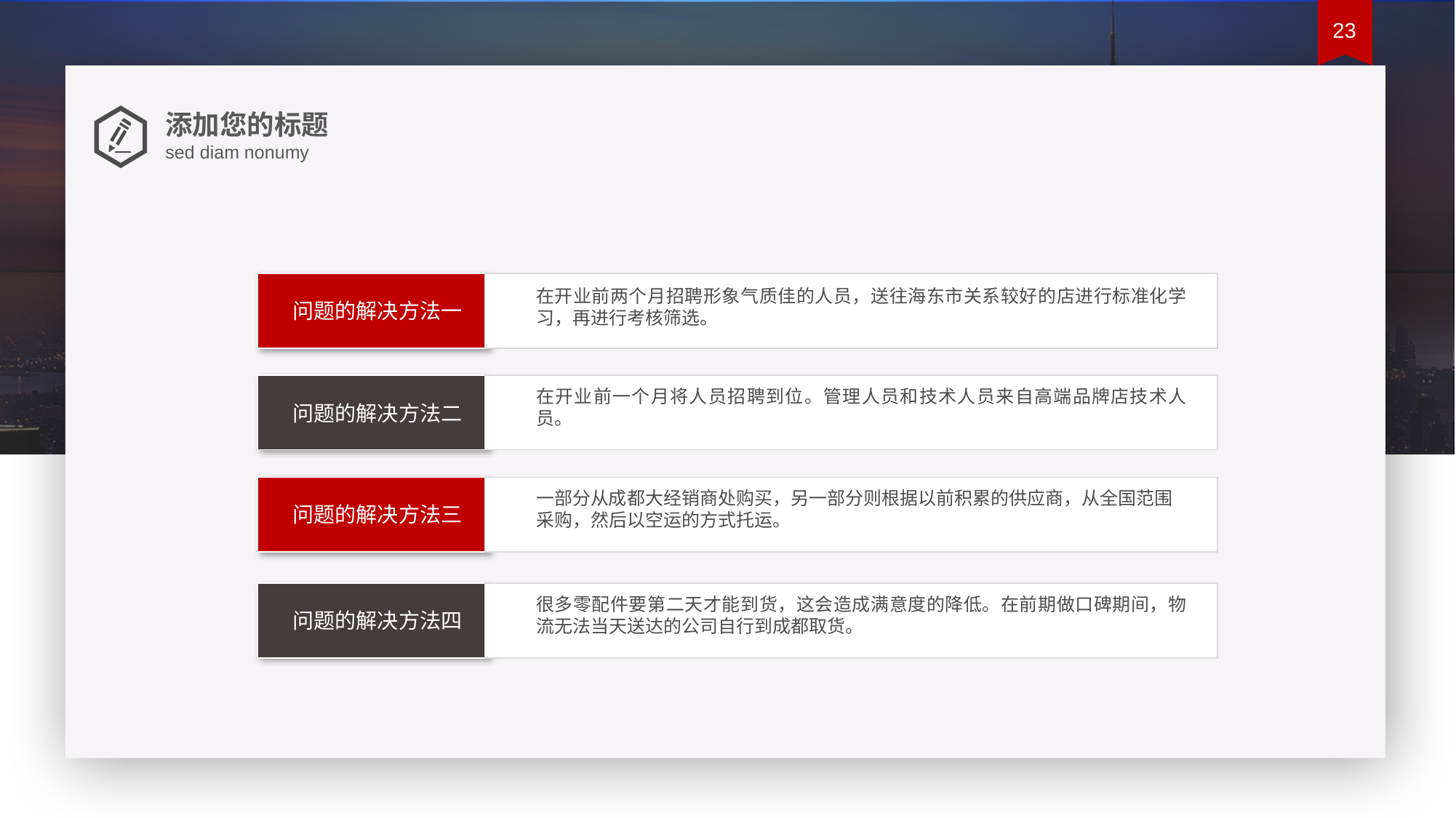

添加您的标题
sed diam nonumy

在开业前两个月招聘形象气质佳的人员，送往海东市关系较好的店进行标准化学习，再进行考核筛选。
问题的解决方法一

在开业前一个月将人员招聘到位。管理人员和技术人员来自高端品牌店技术人员。

问题的解决方法二

一部分从成都大经销商处购买，另一部分则根据以前积累的供应商，从全国范围采购，然后以空运的方式托运。
问题的解决方法三

很多零配件要第二天才能到货，这会造成满意度的降低。在前期做口碑期间，物流无法当天送达的公司自行到成都取货。
问题的解决方法四